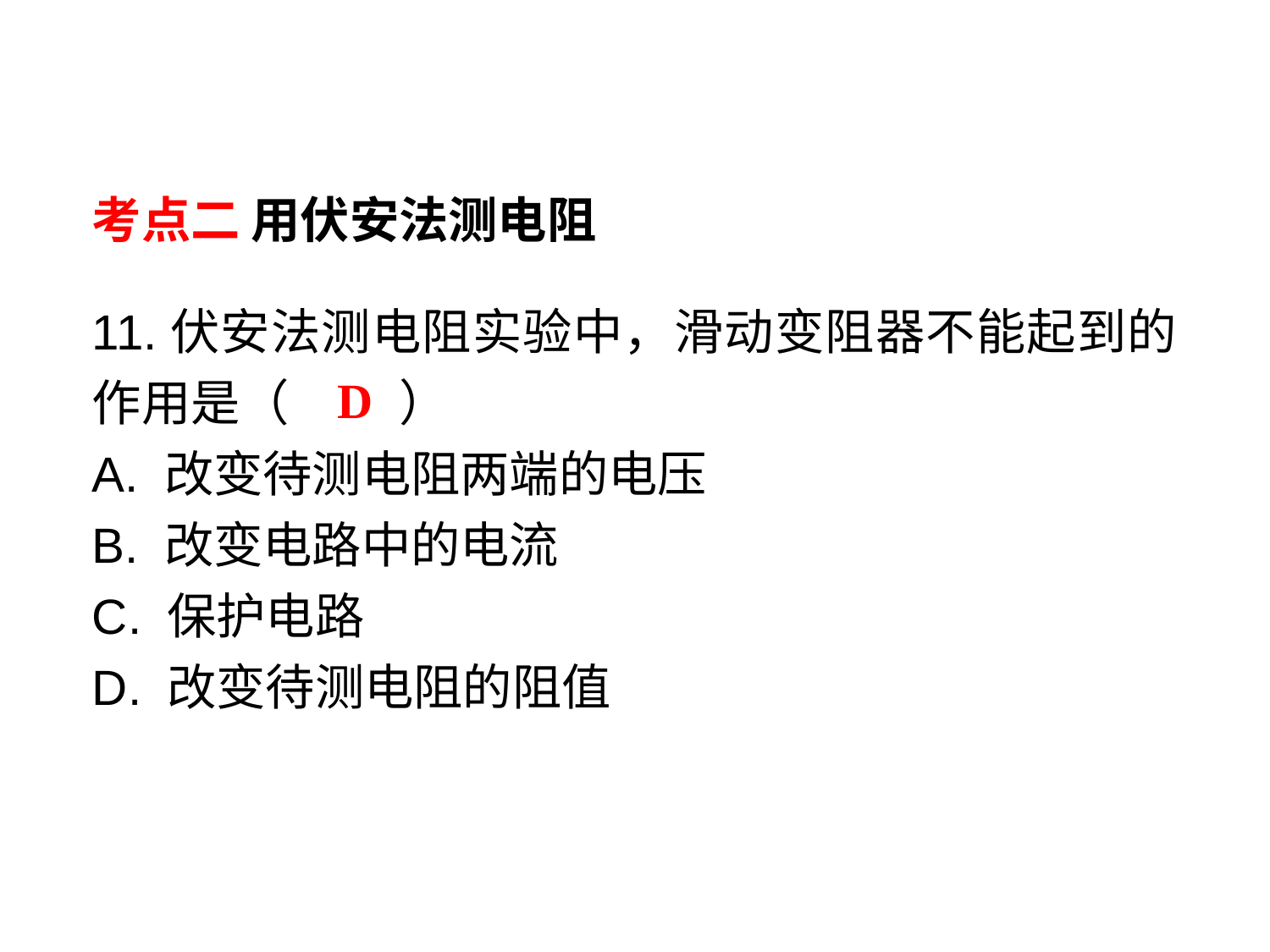

考点二 用伏安法测电阻
11.伏安法测电阻实验中，滑动变阻器不能起到的作用是（　 　）
A. 改变待测电阻两端的电压
B. 改变电路中的电流
C. 保护电路
D. 改变待测电阻的阻值
D